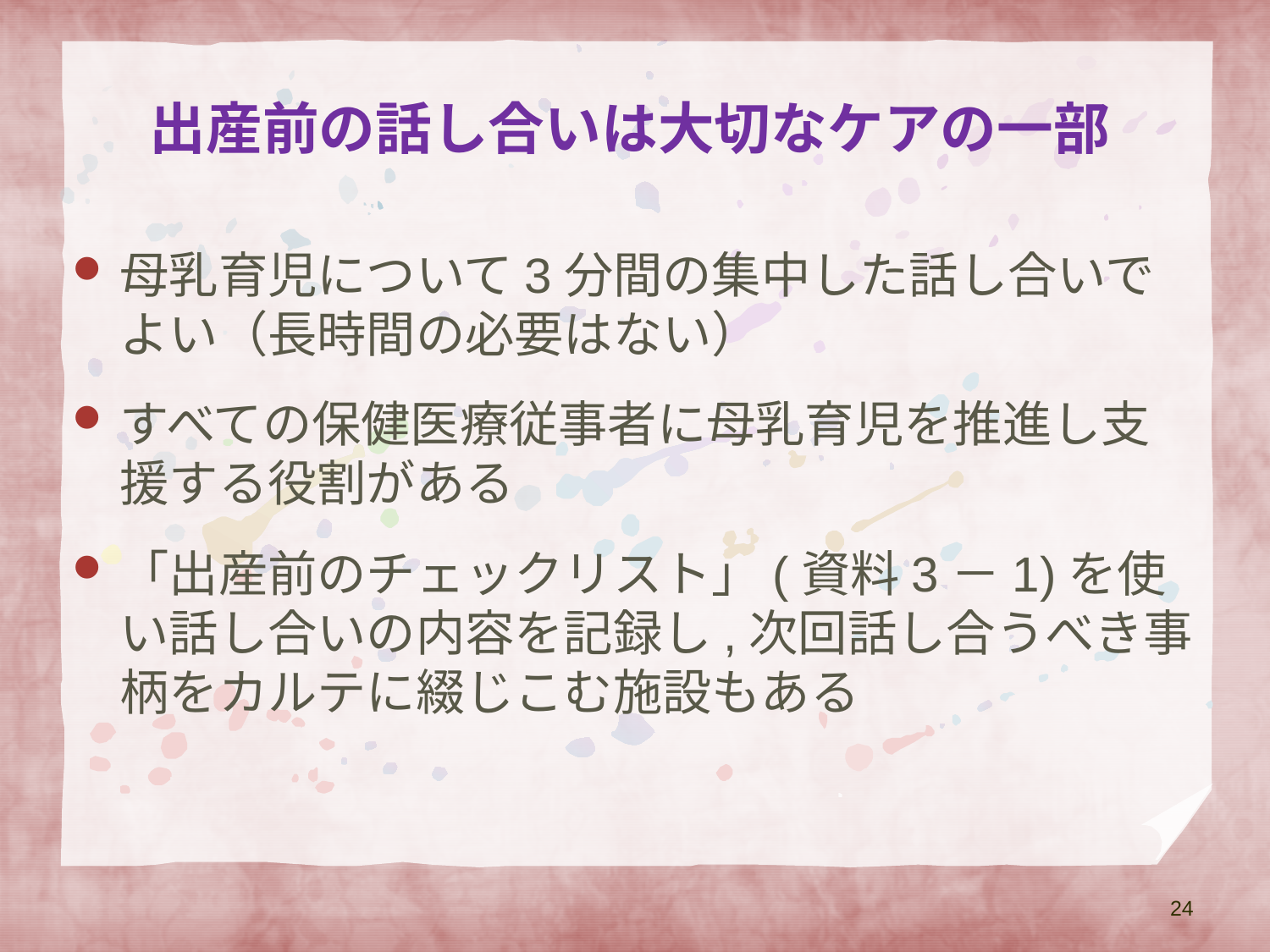

# 出産前の話し合いは大切なケアの一部
母乳育児について3分間の集中した話し合いでよい（長時間の必要はない）
すべての保健医療従事者に母乳育児を推進し支援する役割がある
「出産前のチェックリスト」(資料3－1)を使い話し合いの内容を記録し,次回話し合うべき事柄をカルテに綴じこむ施設もある
24